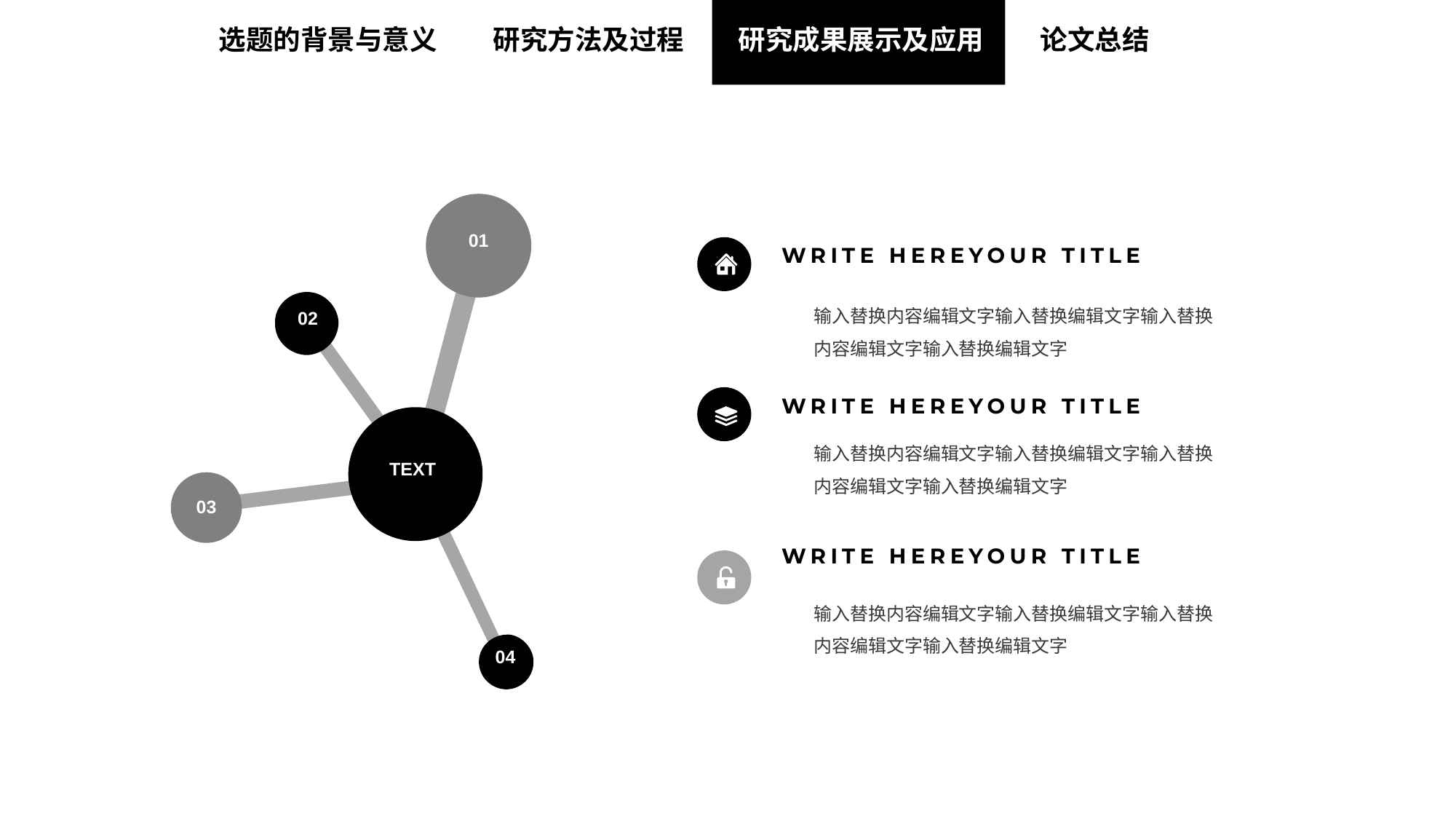

选题的背景与意义
研究方法及过程
研究成果展示及应用
论文总结

01
02
TEXT
03
04
WRITE HEREYOUR TITLE

输入替换内容编辑文字输入替换编辑文字输入替换内容编辑文字输入替换编辑文字
WRITE HEREYOUR TITLE

输入替换内容编辑文字输入替换编辑文字输入替换内容编辑文字输入替换编辑文字
WRITE HEREYOUR TITLE

输入替换内容编辑文字输入替换编辑文字输入替换内容编辑文字输入替换编辑文字